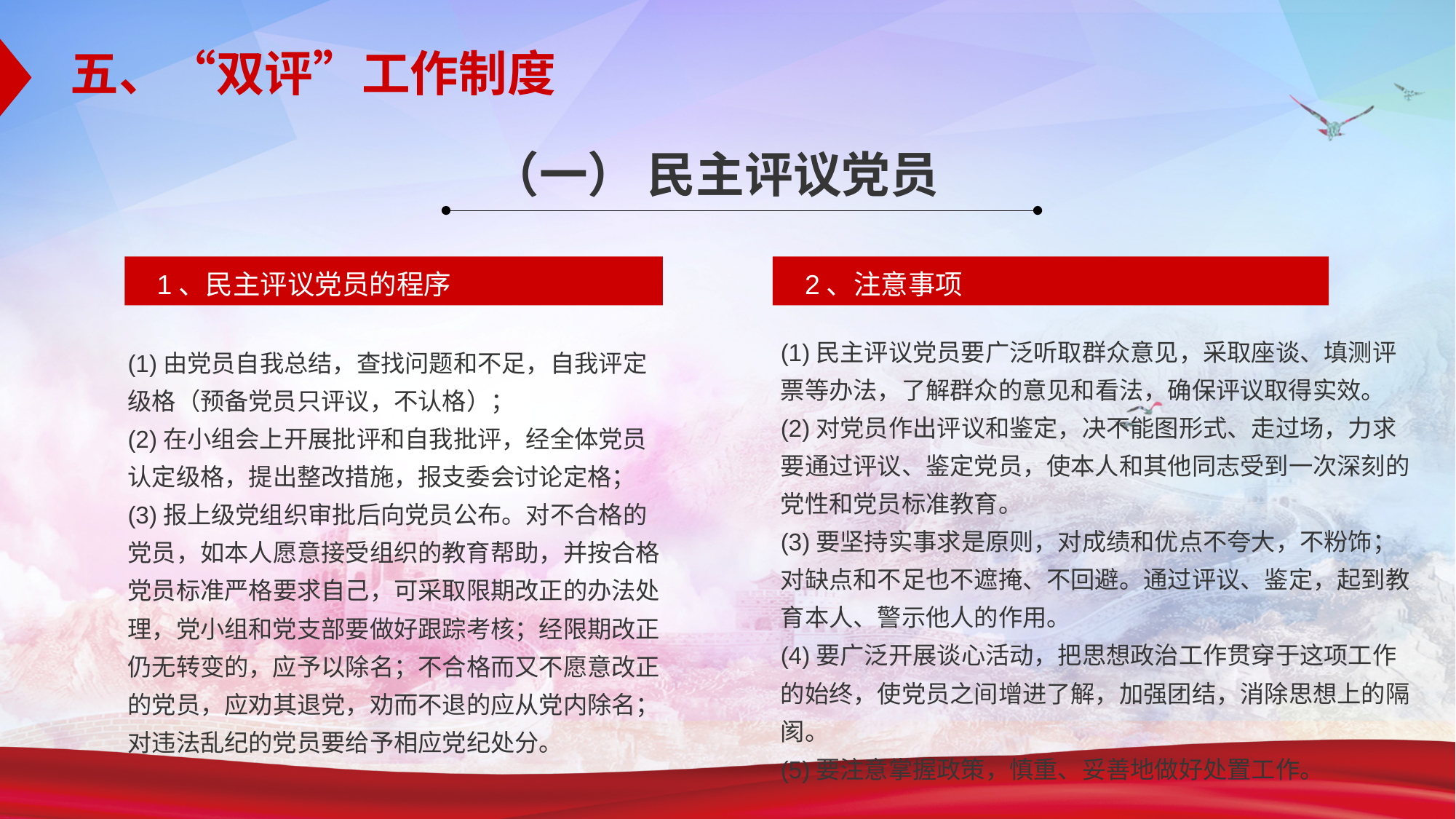

五、“双评”工作制度

（一） 民主评议党员
1、民主评议党员的程序
2、注意事项
(1)民主评议党员要广泛听取群众意见，采取座谈、填测评票等办法，了解群众的意见和看法，确保评议取得实效。
(2)对党员作出评议和鉴定，决不能图形式、走过场，力求要通过评议、鉴定党员，使本人和其他同志受到一次深刻的党性和党员标准教育。
(3)要坚持实事求是原则，对成绩和优点不夸大，不粉饰；对缺点和不足也不遮掩、不回避。通过评议、鉴定，起到教育本人、警示他人的作用。
(4)要广泛开展谈心活动，把思想政治工作贯穿于这项工作的始终，使党员之间增进了解，加强团结，消除思想上的隔阂。
(5)要注意掌握政策，慎重、妥善地做好处置工作。
(1)由党员自我总结，查找问题和不足，自我评定级格（预备党员只评议，不认格）；
(2)在小组会上开展批评和自我批评，经全体党员认定级格，提出整改措施，报支委会讨论定格；
(3)报上级党组织审批后向党员公布。对不合格的党员，如本人愿意接受组织的教育帮助，并按合格党员标准严格要求自己，可采取限期改正的办法处理，党小组和党支部要做好跟踪考核；经限期改正仍无转变的，应予以除名；不合格而又不愿意改正的党员，应劝其退党，劝而不退的应从党内除名；对违法乱纪的党员要给予相应党纪处分。